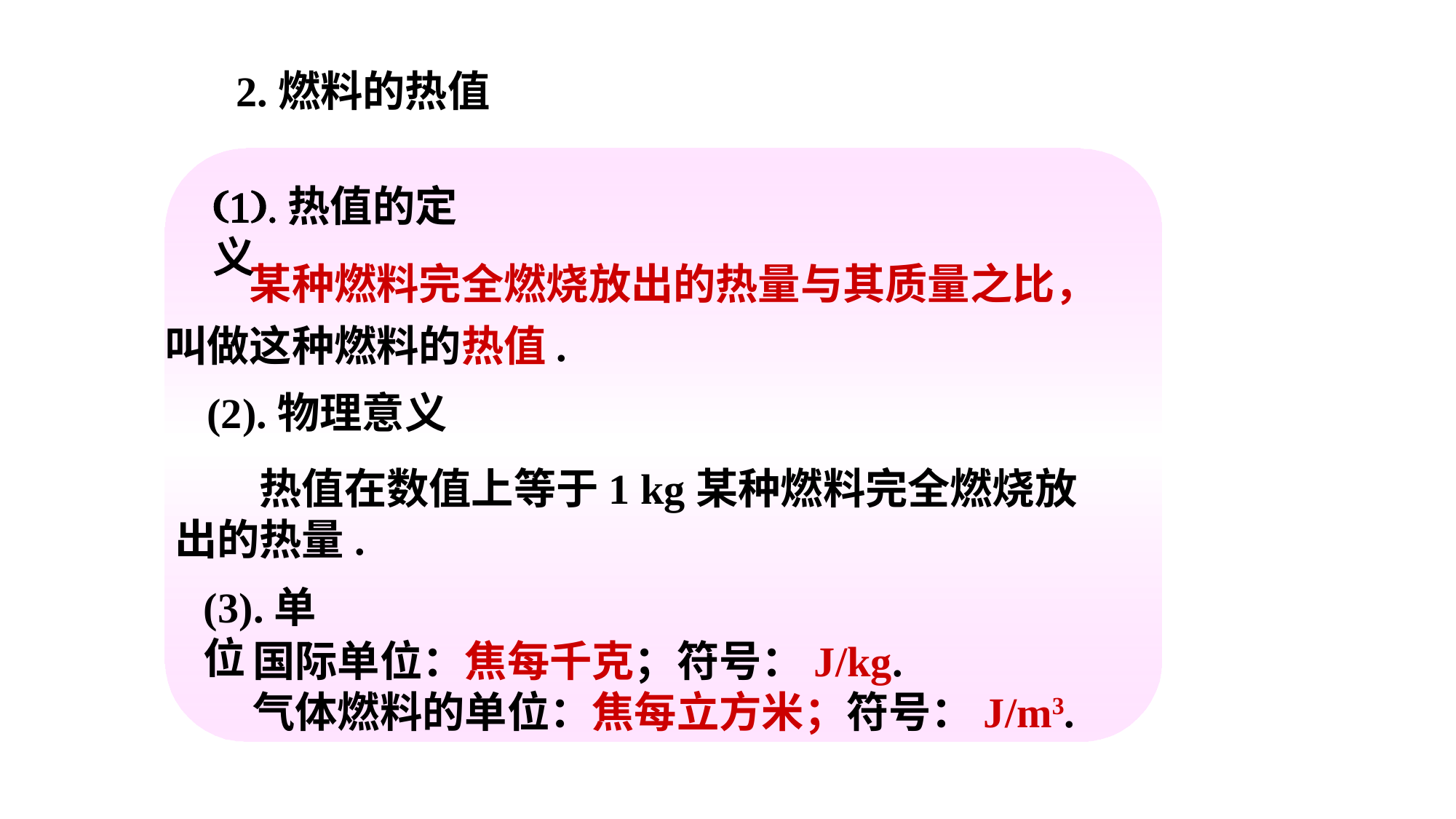

2.燃料的热值

(1).热值的定义
　　某种燃料完全燃烧放出的热量与其质量之比，叫做这种燃料的热值.
(2).物理意义
　　热值在数值上等于1 kg某种燃料完全燃烧放出的热量.
(3).单位
　　国际单位：焦每千克；符号：J/kg.
　　气体燃料的单位：焦每立方米；符号：J/m3.